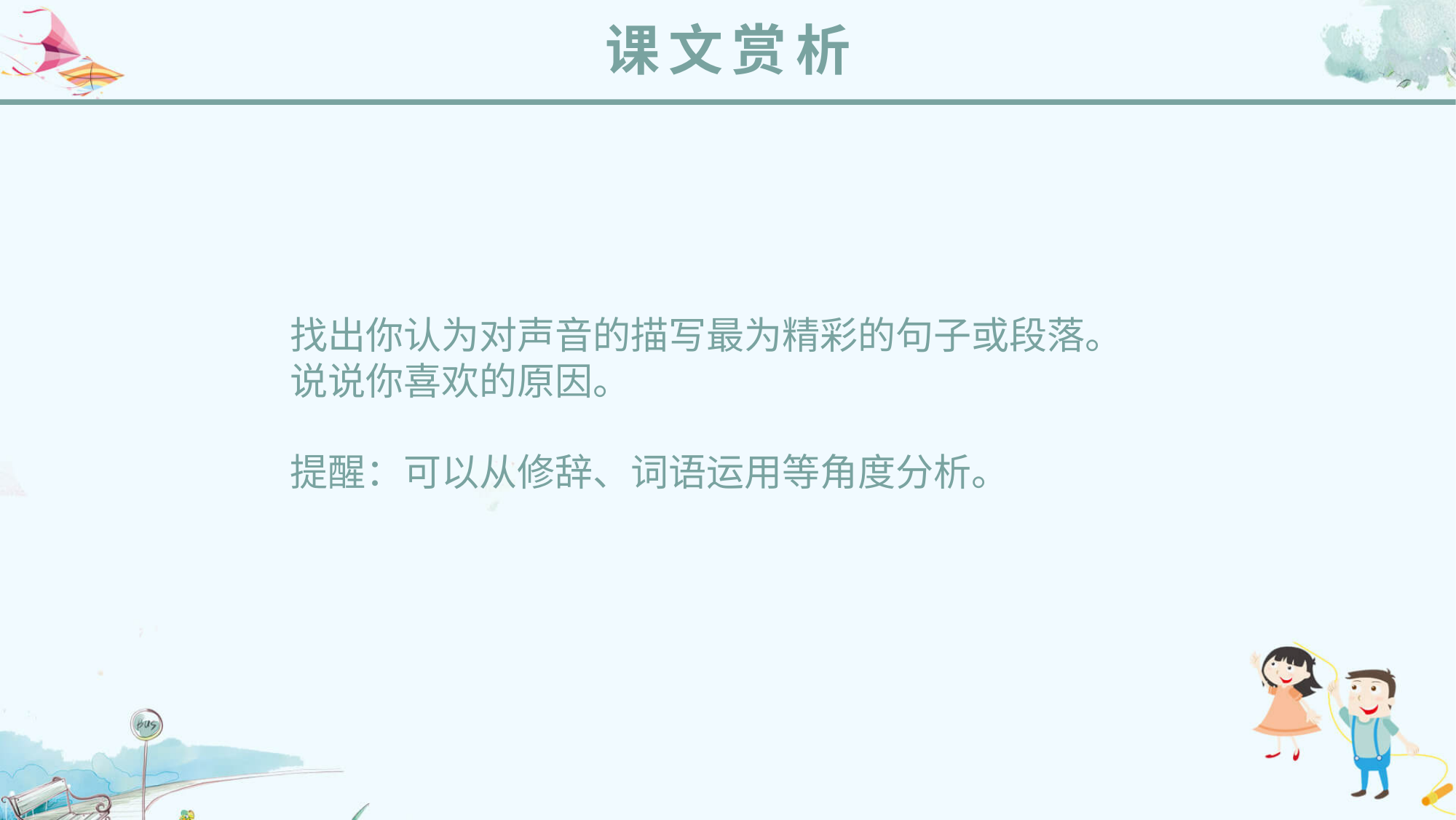

课文赏析

找出你认为对声音的描写最为精彩的句子或段落。说说你喜欢的原因。

提醒：可以从修辞、词语运用等角度分析。